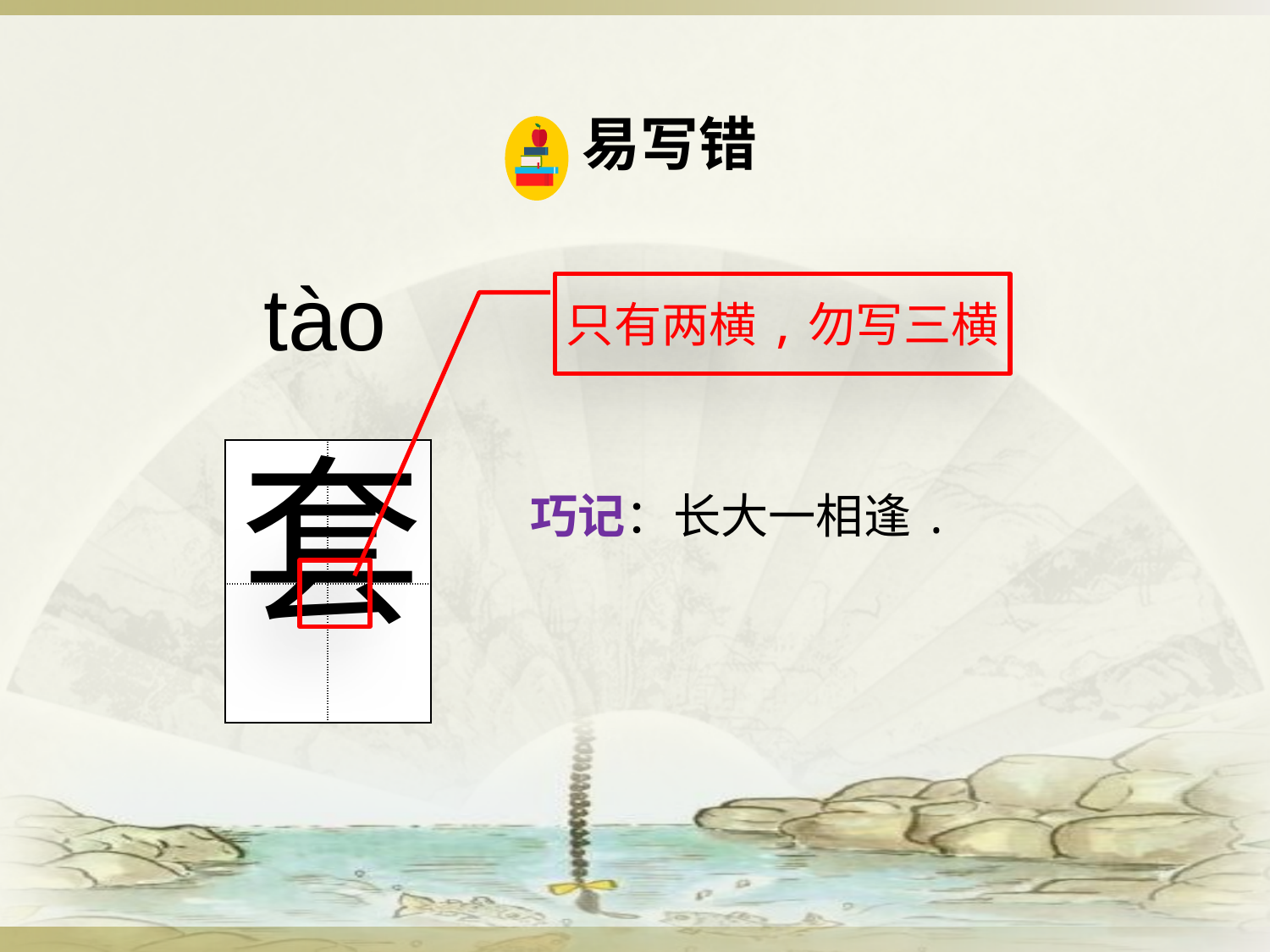

易写错

tào
只有两横,勿写三横
套
|  |  |
| --- | --- |
|  |  |
  巧记：长大一相逢.